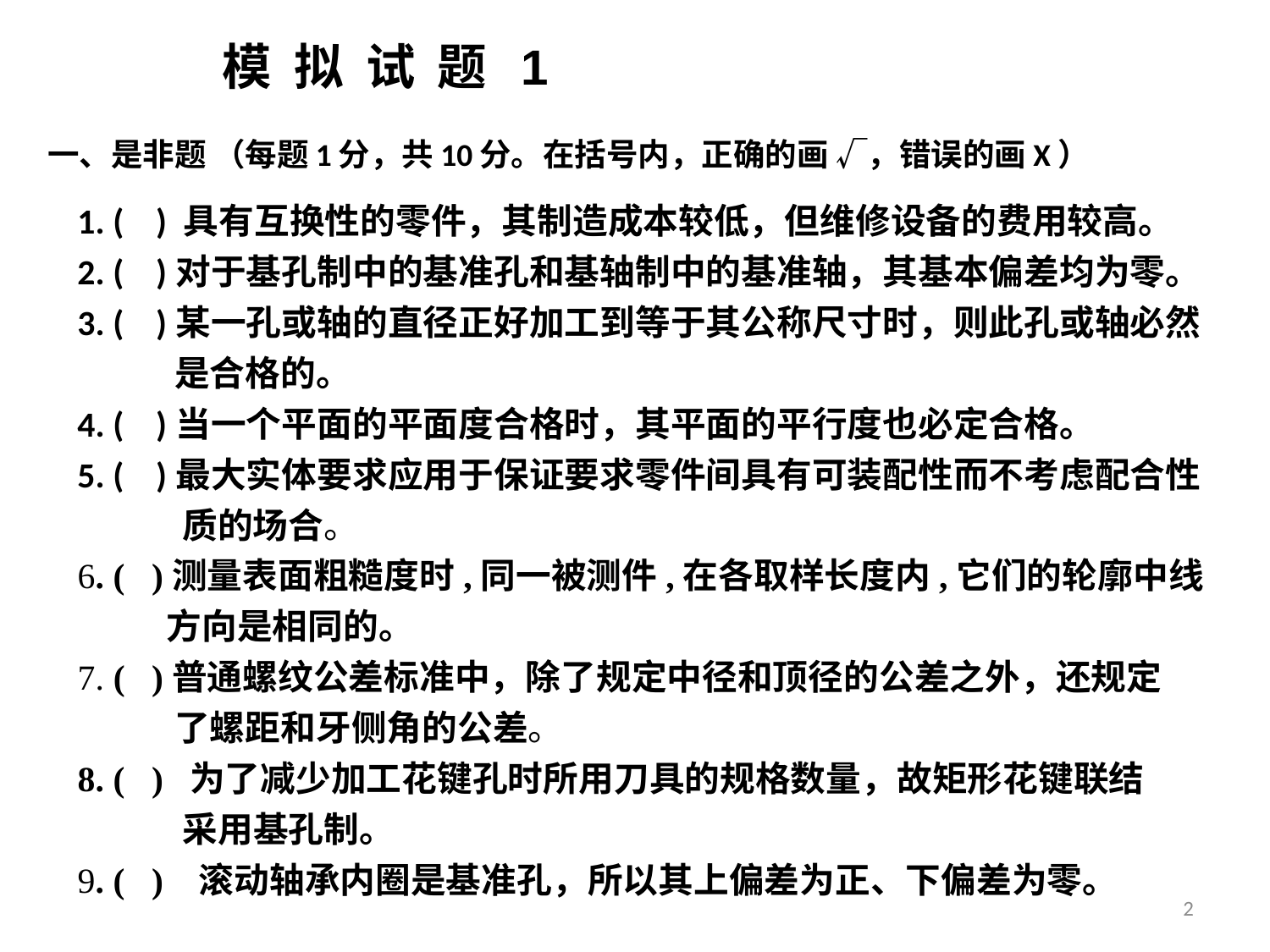

# 模  拟  试  题  1
一、是非题 （每题1分，共10分。在括号内，正确的画 √，错误的画Х）
1. (    ) 具有互换性的零件，其制造成本较低，但维修设备的费用较高。
2. (    )对于基孔制中的基准孔和基轴制中的基准轴，其基本偏差均为零。
3. (    )某一孔或轴的直径正好加工到等于其公称尺寸时，则此孔或轴必然
           是合格的。
4. (    )当一个平面的平面度合格时，其平面的平行度也必定合格。
5. (    )最大实体要求应用于保证要求零件间具有可装配性而不考虑配合性
            质的场合。
6. (   )测量表面粗糙度时,同一被测件,在各取样长度内,它们的轮廓中线
          方向是相同的。
7. (   )普通螺纹公差标准中，除了规定中径和顶径的公差之外，还规定
           了螺距和牙侧角的公差。
8. (   )  为了减少加工花键孔时所用刀具的规格数量，故矩形花键联结
            采用基孔制。
9. (   )   滚动轴承内圈是基准孔，所以其上偏差为正、下偏差为零。
2